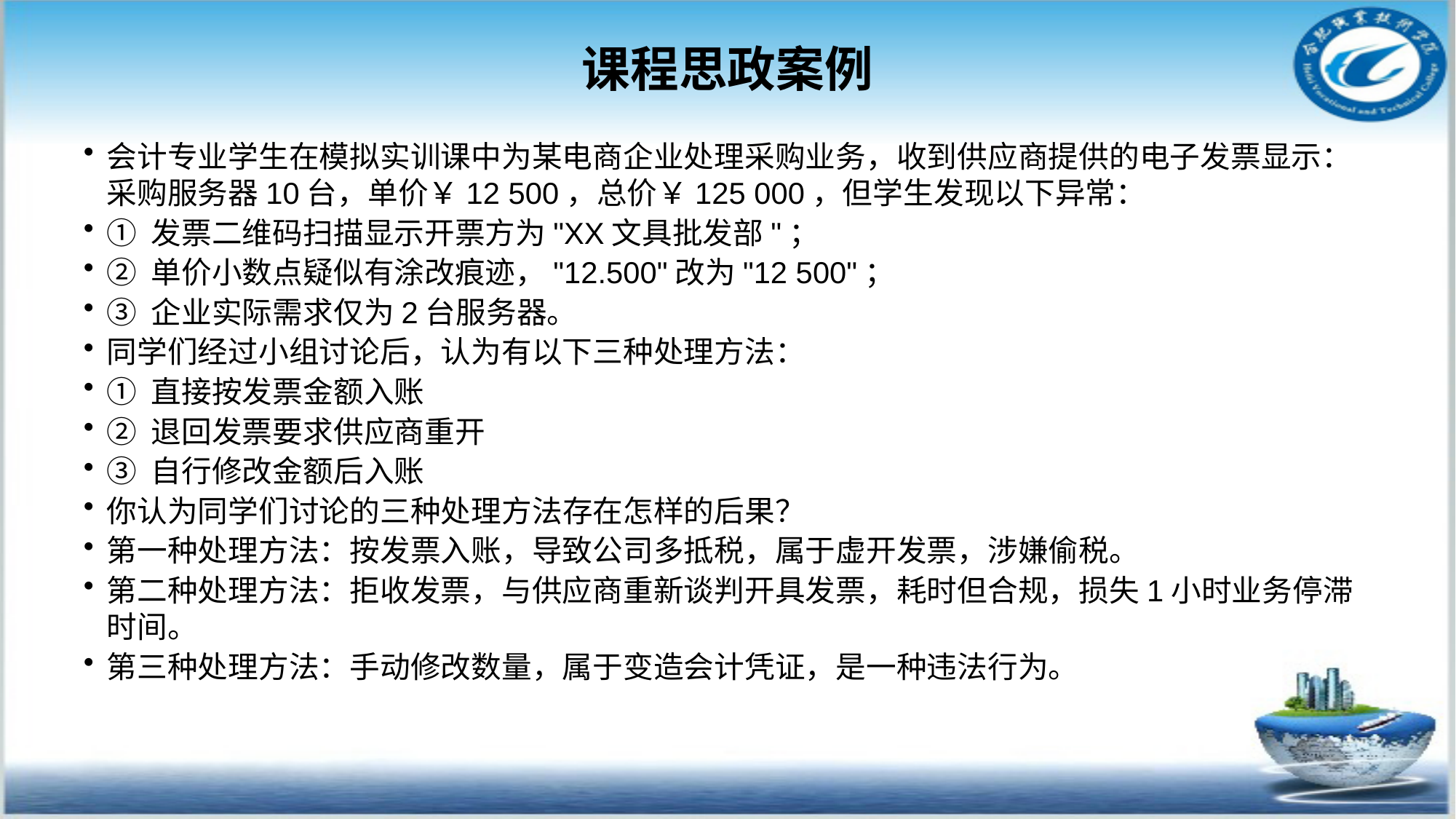

# 课程思政案例
会计专业学生在模拟实训课中为某电商企业处理采购业务，收到供应商提供的电子发票显示：采购服务器10台，单价￥12 500，总价￥125 000，但学生发现以下异常：
① 发票二维码扫描显示开票方为‌"XX文具批发部"；
② 单价小数点疑似有涂改痕迹，"12.500"改为"12 500"；
③ 企业实际需求仅为2台服务器。
同学们经过‌小组讨论后，认为有以下三种处理方法：‌
① 直接按发票金额入账
② 退回发票要求供应商重开
③ 自行修改金额后入账
你认为同学们讨论的三种处理方法存在怎样的后果？
第一种处理方法：按发票入账，导致公司多抵税，属于虚开发票，涉嫌偷税。
第二种处理方法：拒收发票，与供应商重新谈判开具发票，耗时但合规，损失1小时业务停滞时间。
第三种处理方法：手动修改数量，属于变造会计凭证，是一种违法行为。